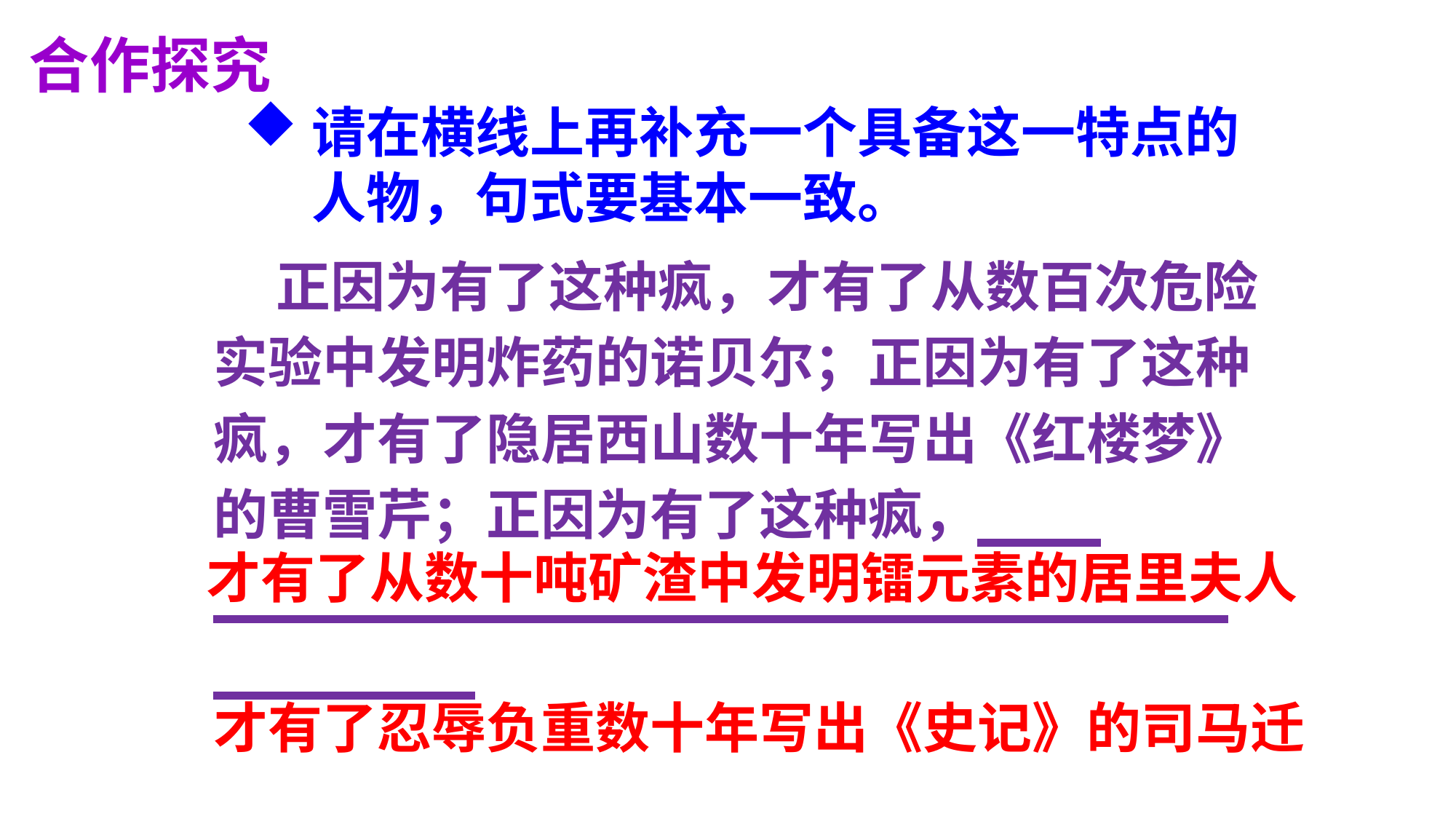

合作探究
请在横线上再补充一个具备这一特点的人物，句式要基本一致。
    正因为有了这种疯，才有了从数百次危险实验中发明炸药的诺贝尔；正因为有了这种疯，才有了隐居西山数十年写出《红楼梦》的曹雪芹；正因为有了这种疯，

才有了从数十吨矿渣中发明镭元素的居里夫人
才有了忍辱负重数十年写出《史记》的司马迁